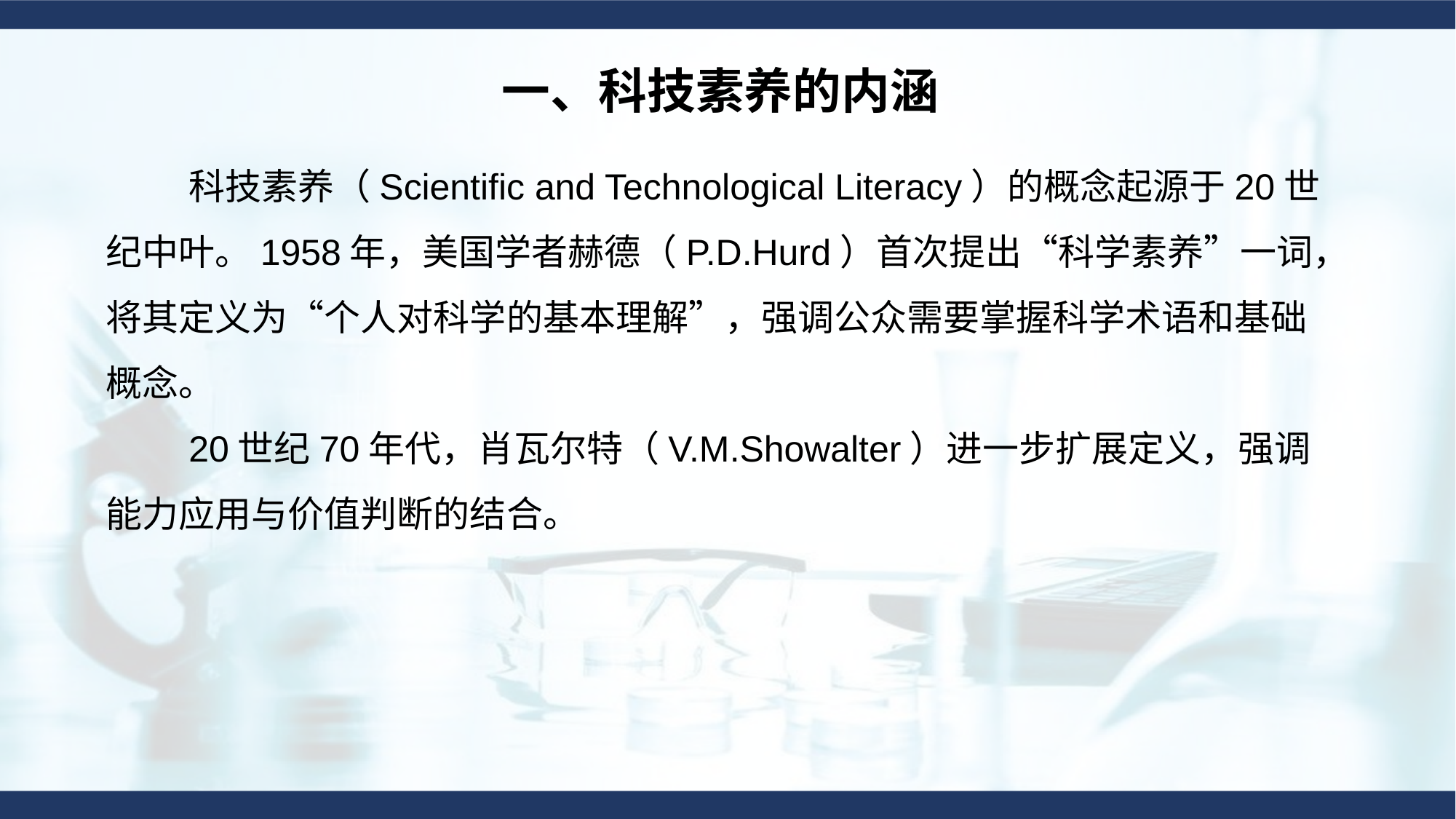

一、科技素养的内涵
科技素养（Scientific and Technological Literacy）的概念起源于20世纪中叶。1958年，美国学者赫德（P.D.Hurd）首次提出“科学素养”一词，将其定义为“个人对科学的基本理解”，强调公众需要掌握科学术语和基础概念。
20世纪70年代，肖瓦尔特（V.M.Showalter）进一步扩展定义，强调能力应用与价值判断的结合。